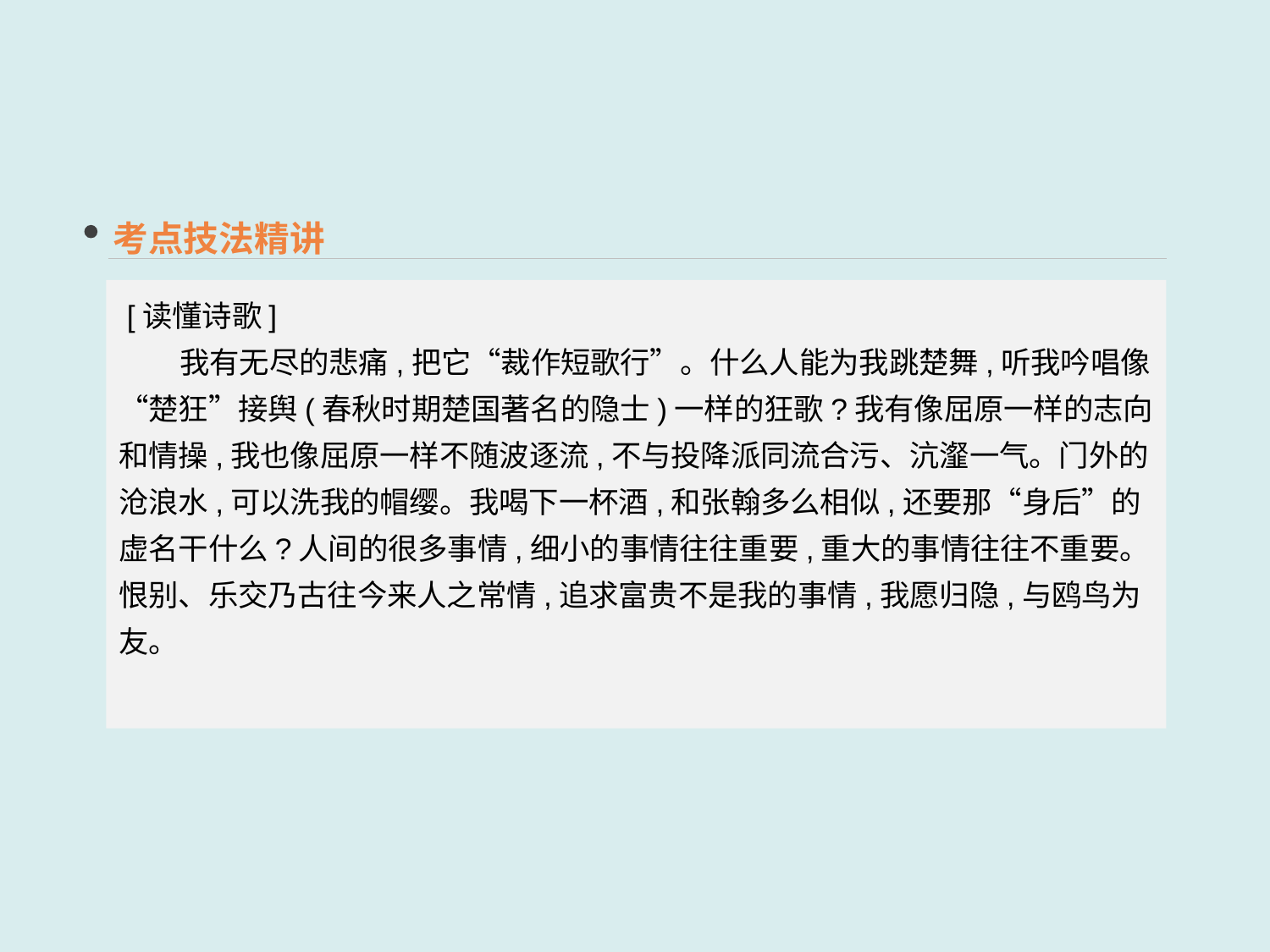

考点技法精讲

 [读懂诗歌]
        我有无尽的悲痛,把它“裁作短歌行”。什么人能为我跳楚舞,听我吟唱像“楚狂”接舆(春秋时期楚国著名的隐士)一样的狂歌?我有像屈原一样的志向和情操,我也像屈原一样不随波逐流,不与投降派同流合污、沆瀣一气。门外的沧浪水,可以洗我的帽缨。我喝下一杯酒,和张翰多么相似,还要那“身后”的虚名干什么?人间的很多事情,细小的事情往往重要,重大的事情往往不重要。恨别、乐交乃古往今来人之常情,追求富贵不是我的事情,我愿归隐,与鸥鸟为友。